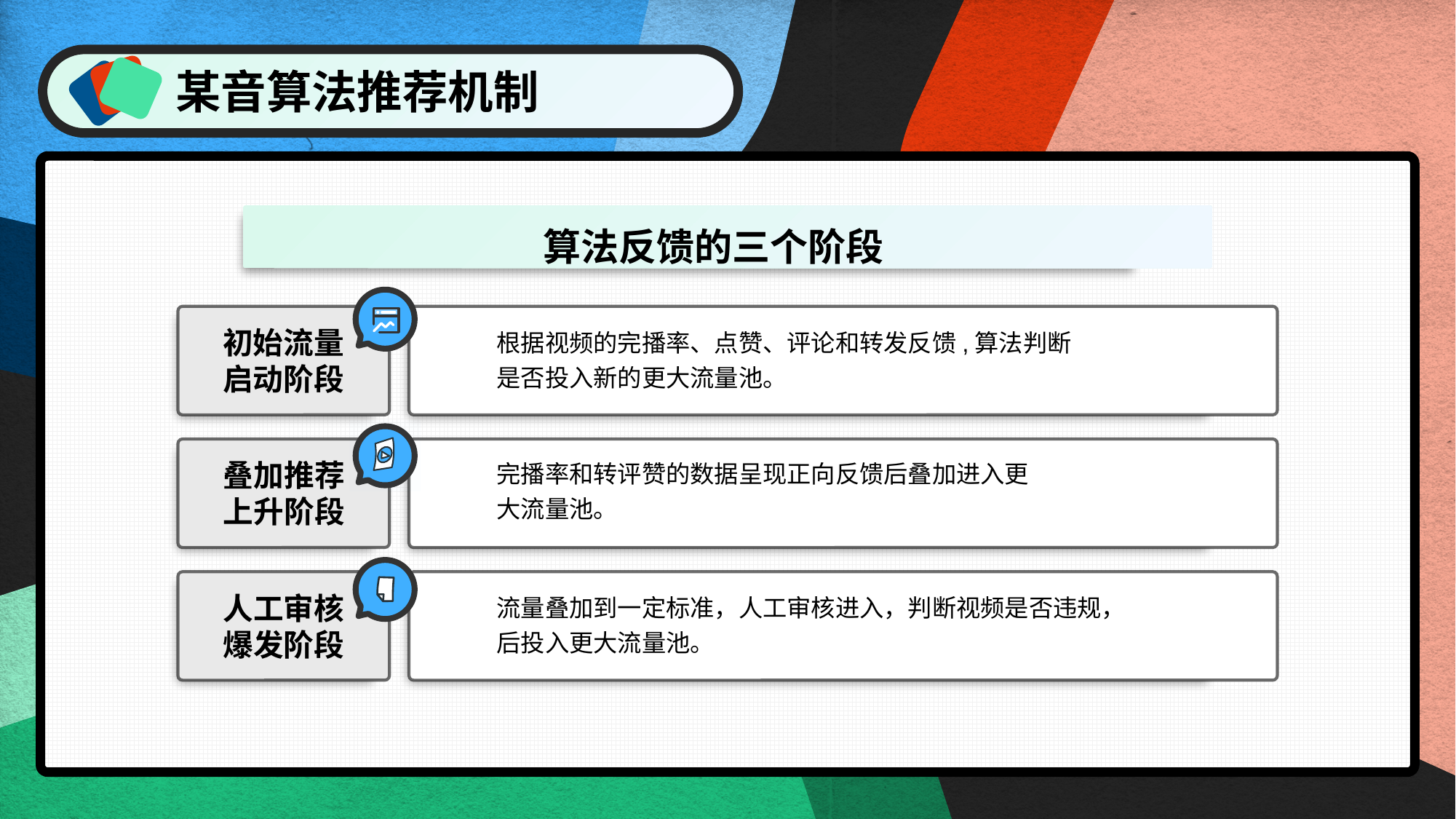

某音算法推荐机制
算法反馈的三个阶段

初始流量
启动阶段

根据视频的完播率、点赞、评论和转发反馈,算法判断
是否投入新的更大流量池。

叠加推荐
上升阶段

完播率和转评赞的数据呈现正向反馈后叠加进入更
大流量池。

人工审核
爆发阶段

流量叠加到一定标准，人工审核进入，判断视频是否违规，
后投入更大流量池。